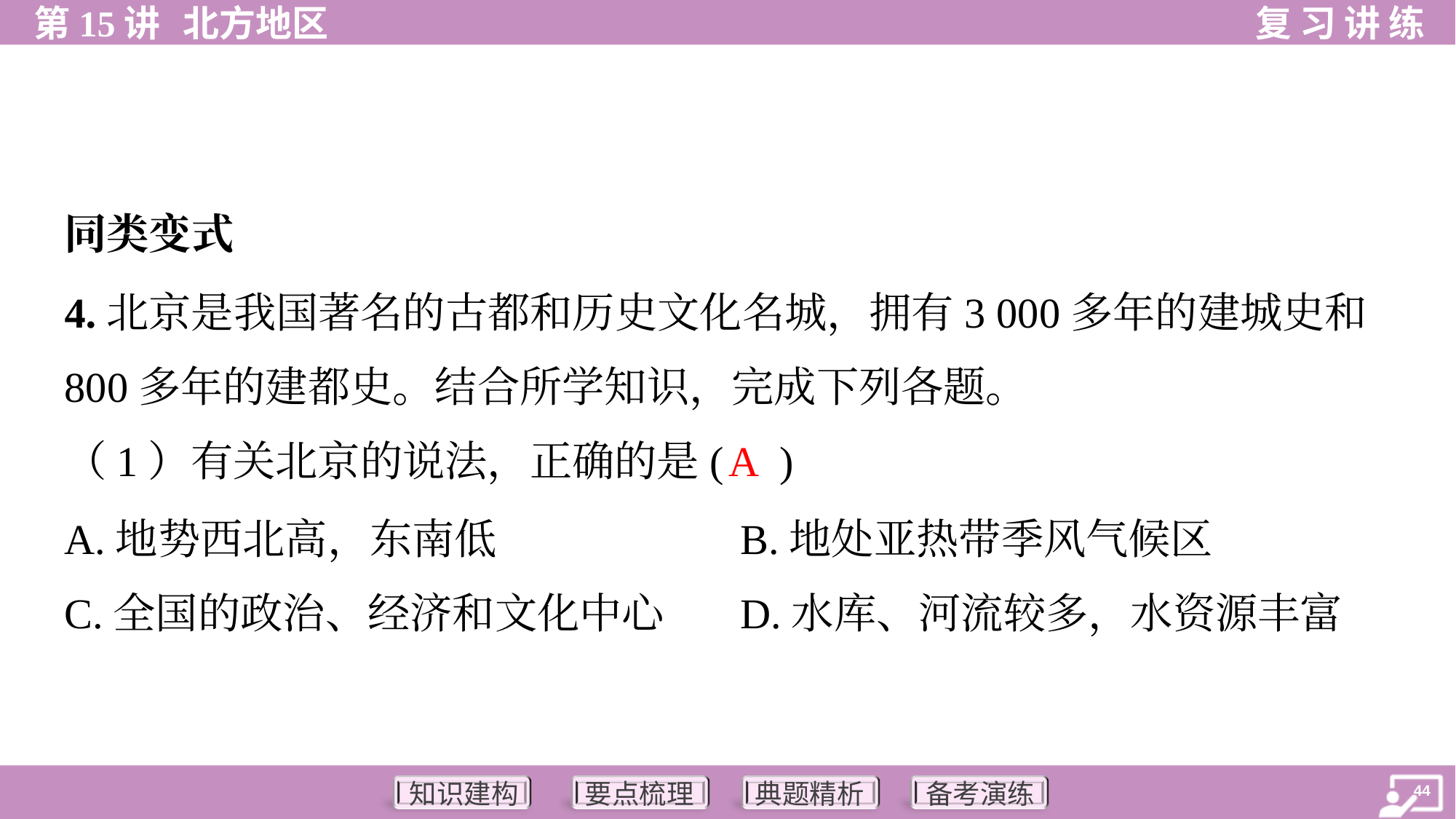

同类变式
4.北京是我国著名的古都和历史文化名城，拥有3 000多年的建城史和
800多年的建都史。结合所学知识，完成下列各题。
A
（1）有关北京的说法，正确的是(     )
A.地势西北高，东南低	B.地处亚热带季风气候区
C.全国的政治、经济和文化中心	D.水库、河流较多，水资源丰富